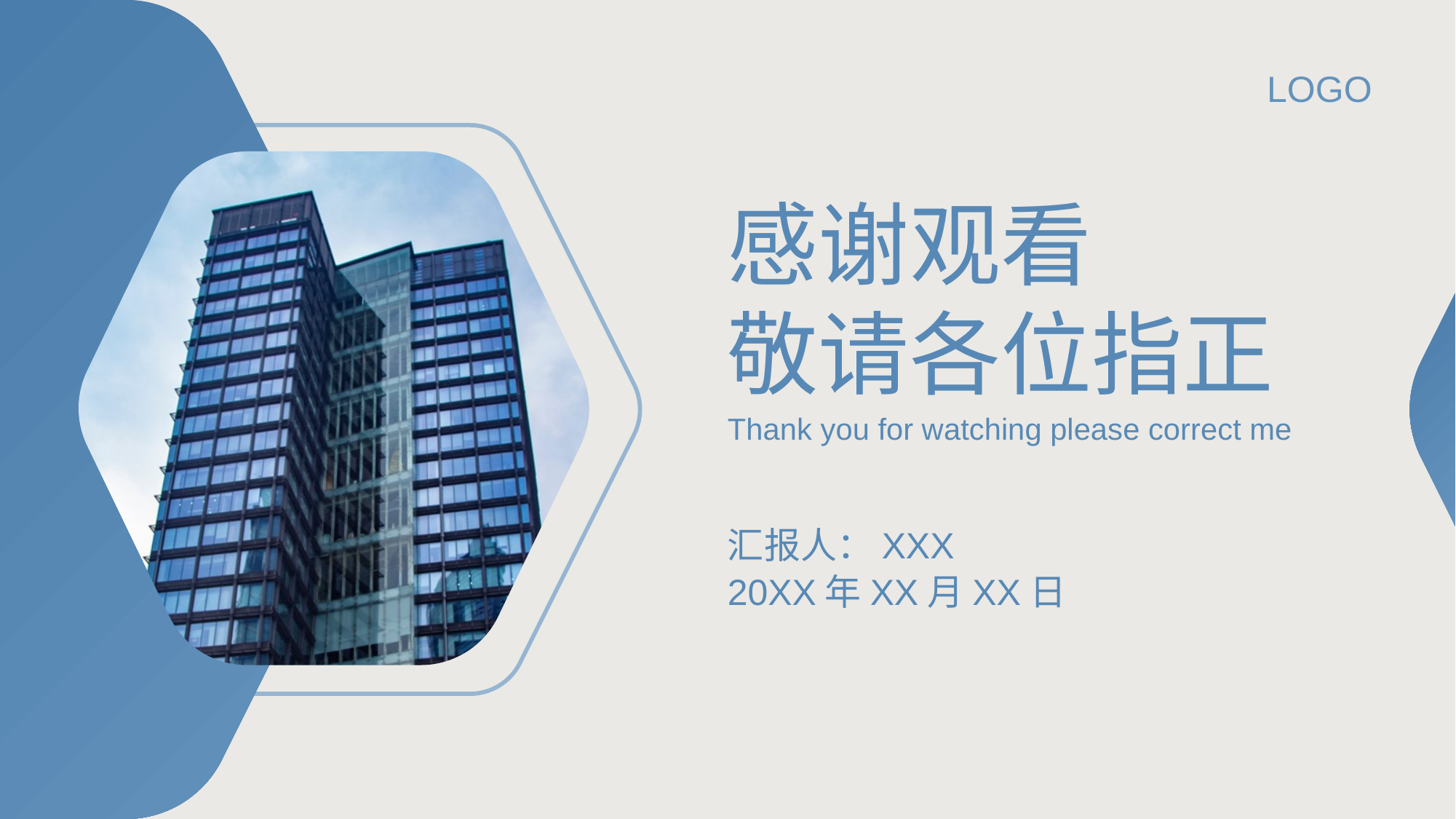

LOGO

感谢观看
敬请各位指正
Thank you for watching please correct me
汇报人：XXX
20XX年XX月XX日